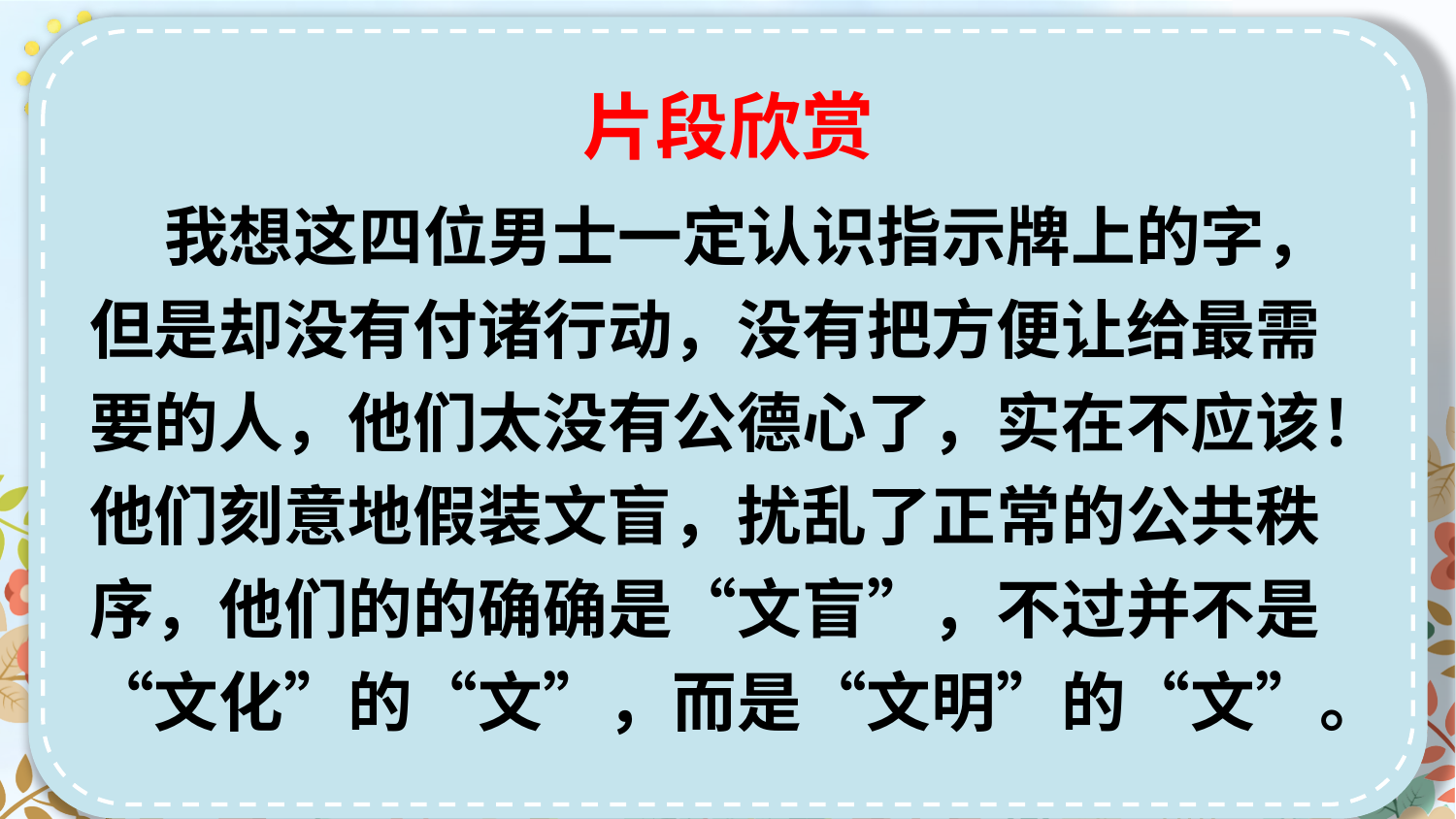

片段欣赏
    我想这四位男士一定认识指示牌上的字，但是却没有付诸行动，没有把方便让给最需要的人，他们太没有公德心了，实在不应该！他们刻意地假装文盲，扰乱了正常的公共秩序，他们的的确确是“文盲”，不过并不是“文化”的“文”，而是“文明”的“文”。